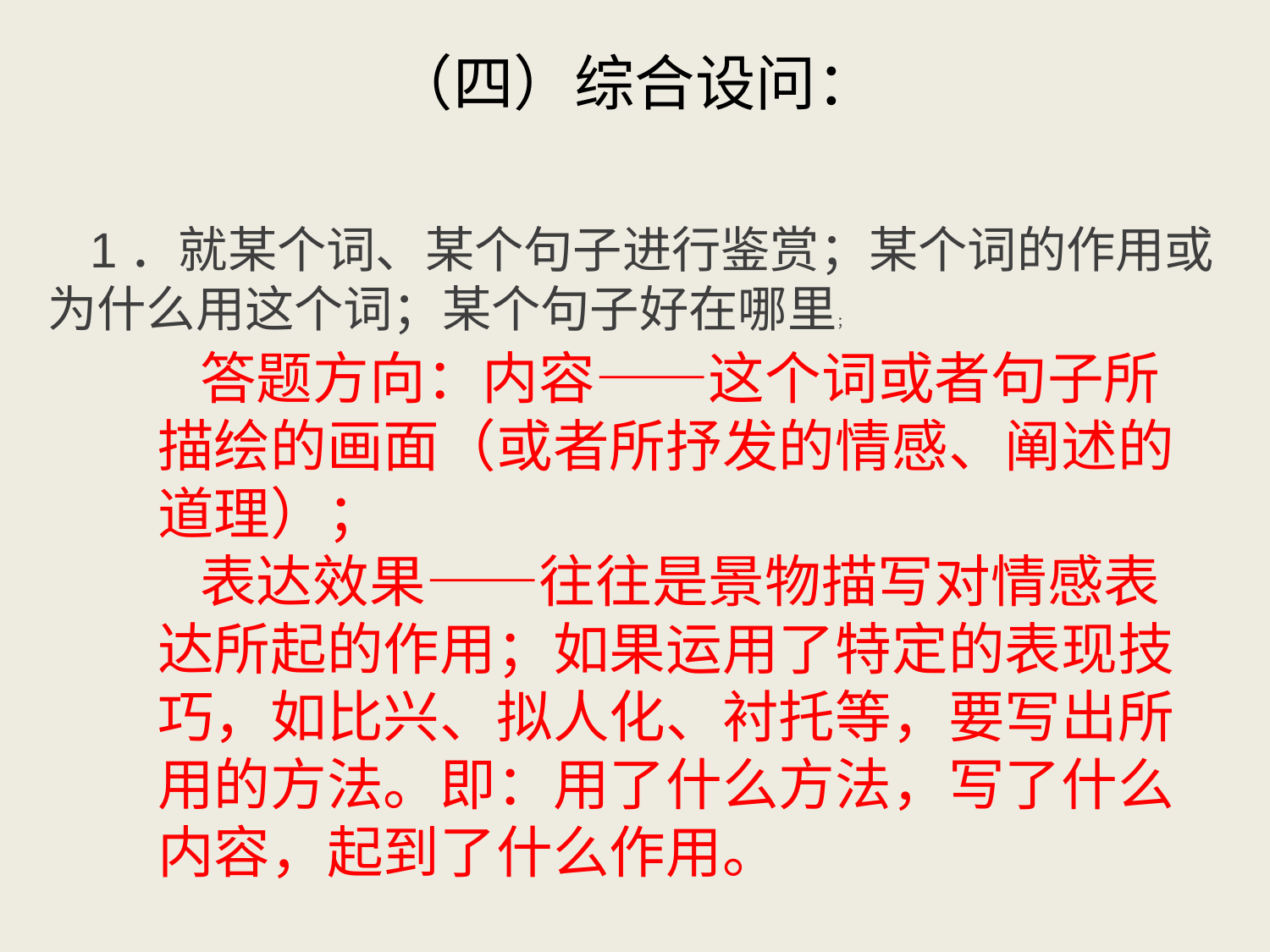

# （四）综合设问：
1．就某个词、某个句子进行鉴赏；某个词的作用或为什么用这个词；某个句子好在哪里；
答题方向：内容——这个词或者句子所描绘的画面（或者所抒发的情感、阐述的道理）；
表达效果——往往是景物描写对情感表达所起的作用；如果运用了特定的表现技巧，如比兴、拟人化、衬托等，要写出所用的方法。即：用了什么方法，写了什么内容，起到了什么作用。